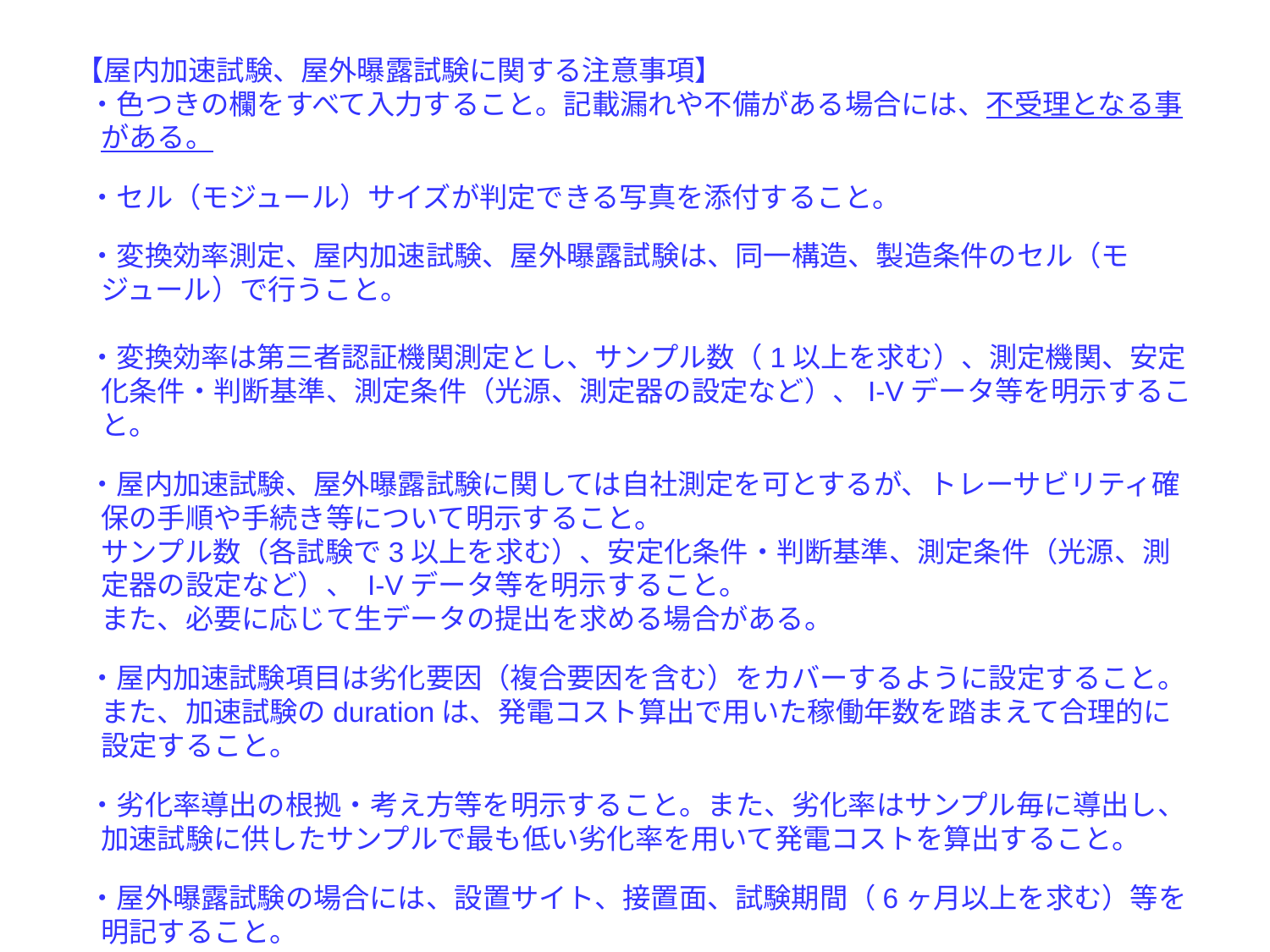

【屋内加速試験、屋外曝露試験に関する注意事項】
・色つきの欄をすべて入力すること。記載漏れや不備がある場合には、不受理となる事がある。

・セル（モジュール）サイズが判定できる写真を添付すること。

・変換効率測定、屋内加速試験、屋外曝露試験は、同一構造、製造条件のセル（モジュール）で行うこと。

・変換効率は第三者認証機関測定とし、サンプル数（1以上を求む）、測定機関、安定化条件・判断基準、測定条件（光源、測定器の設定など）、I-Vデータ等を明示すること。

・屋内加速試験、屋外曝露試験に関しては自社測定を可とするが、トレーサビリティ確保の手順や手続き等について明示すること。
	サンプル数（各試験で3以上を求む）、安定化条件・判断基準、測定条件（光源、測定器の設定など）、 I-Vデータ等を明示すること。
	また、必要に応じて生データの提出を求める場合がある。

・屋内加速試験項目は劣化要因（複合要因を含む）をカバーするように設定すること。
	また、加速試験のdurationは、発電コスト算出で用いた稼働年数を踏まえて合理的に設定すること。

・劣化率導出の根拠・考え方等を明示すること。また、劣化率はサンプル毎に導出し、加速試験に供したサンプルで最も低い劣化率を用いて発電コストを算出すること。

・屋外曝露試験の場合には、設置サイト、接置面、試験期間（6ヶ月以上を求む）等を明記すること。
8